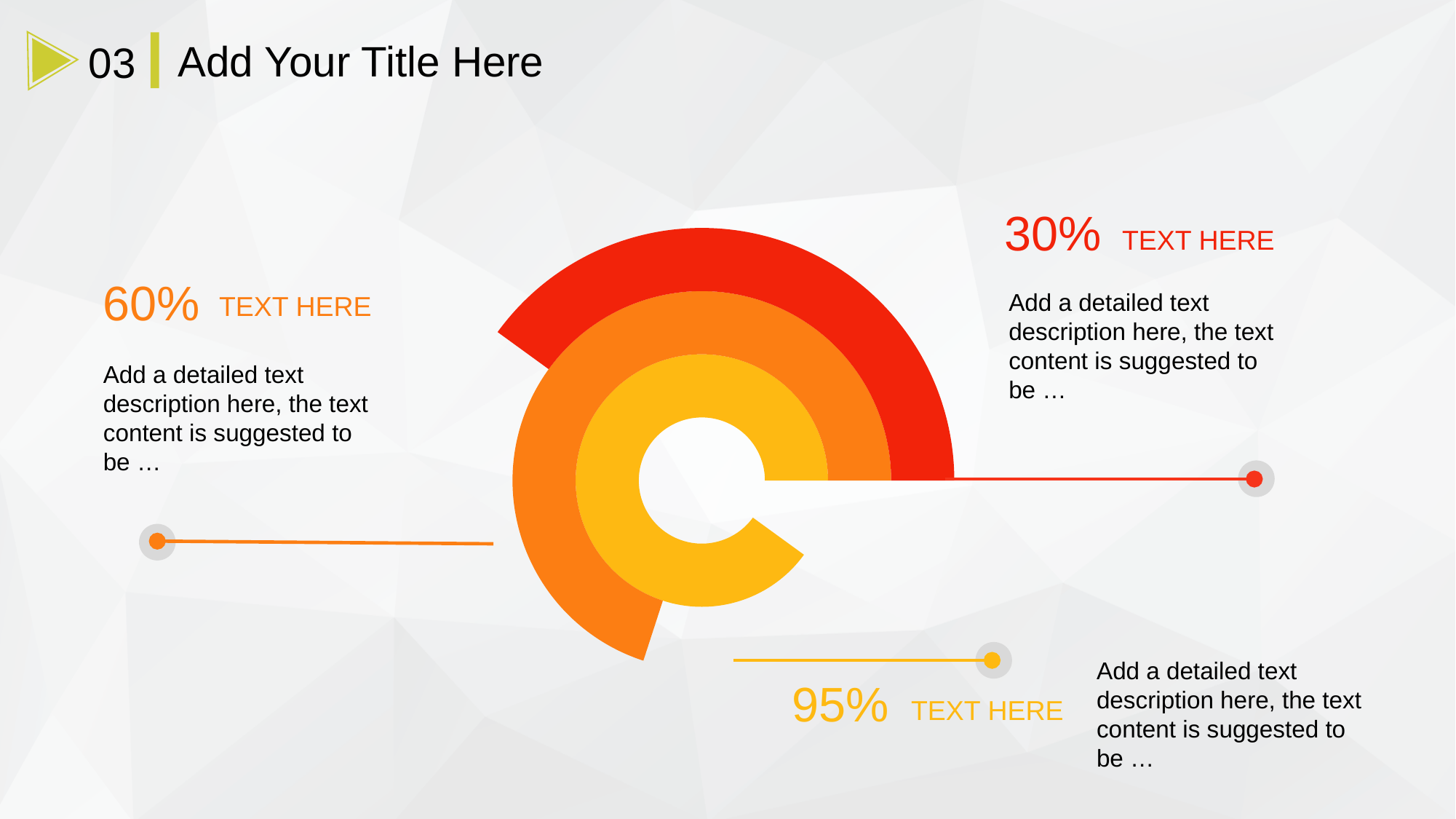

Add Your Title Here
03

### Chart

| Category | 销售额 | 销售额2 | 销售额3 | 列1 |
|---|---|---|---|---|
| 第一季度 | 10.0 | 0.0 | 0.0 | None |
| 第二季度 | 90.0 | 30.0 | 0.0 | None |
| 第三季度 | 0.0 | 70.0 | 60.0 | None |
| 第四季度 | 0.0 | 0.0 | 40.0 | None |
30%
TEXT HERE
60%
Add a detailed text description here, the text content is suggested to be …

TEXT HERE
Add a detailed text description here, the text content is suggested to be …

Add a detailed text description here, the text content is suggested to be …
95%
TEXT HERE